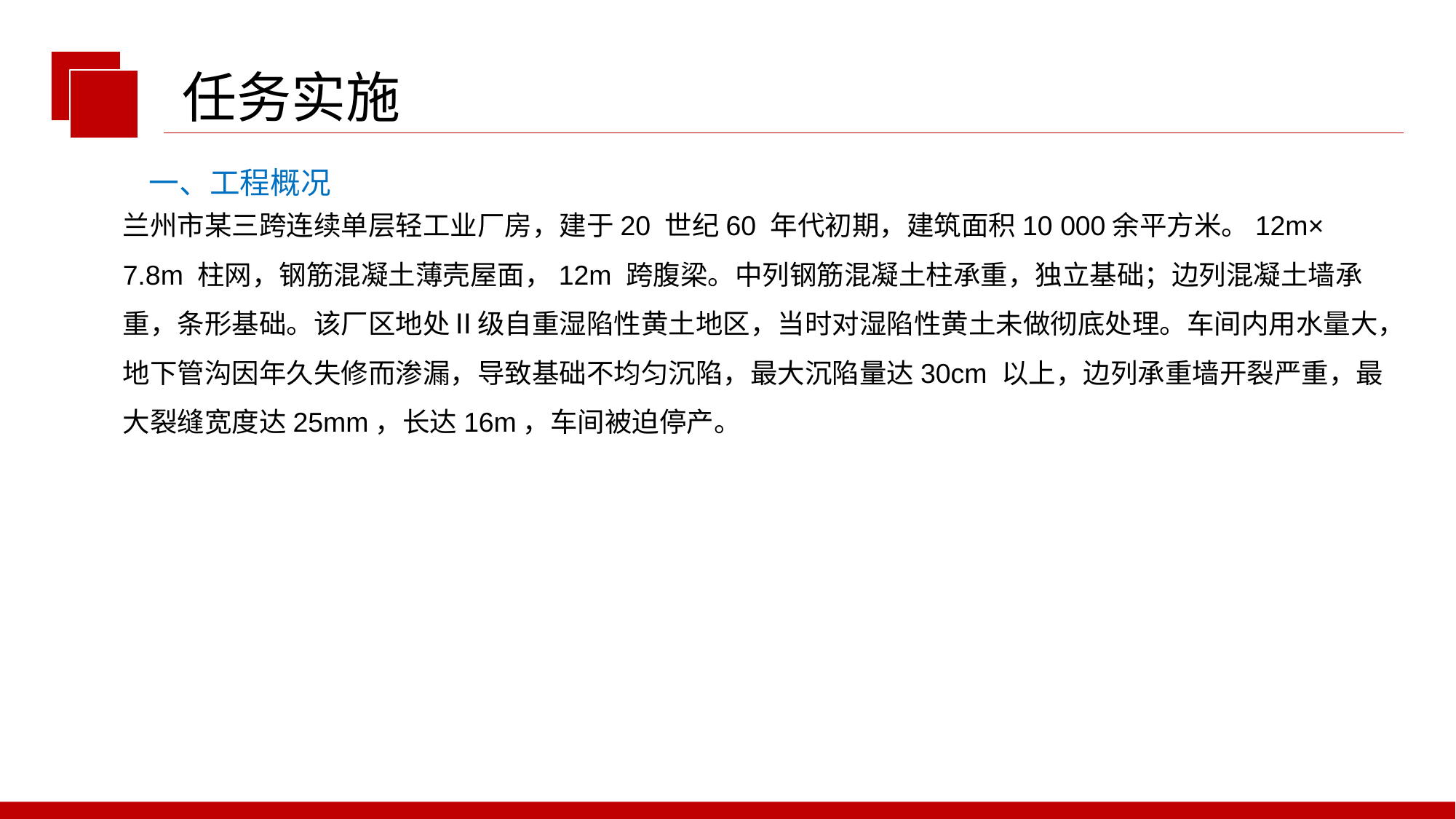

任务实施
一、工程概况
兰州市某三跨连续单层轻工业厂房，建于20 世纪60 年代初期，建筑面积10 000余平方米。12m× 7.8m 柱网，钢筋混凝土薄壳屋面，12m 跨腹梁。中列钢筋混凝土柱承重，独立基础；边列混凝土墙承重，条形基础。该厂区地处Ⅱ级自重湿陷性黄土地区，当时对湿陷性黄土未做彻底处理。车间内用水量大，地下管沟因年久失修而渗漏，导致基础不均匀沉陷，最大沉陷量达30cm 以上，边列承重墙开裂严重，最大裂缝宽度达25mm，长达16m，车间被迫停产。